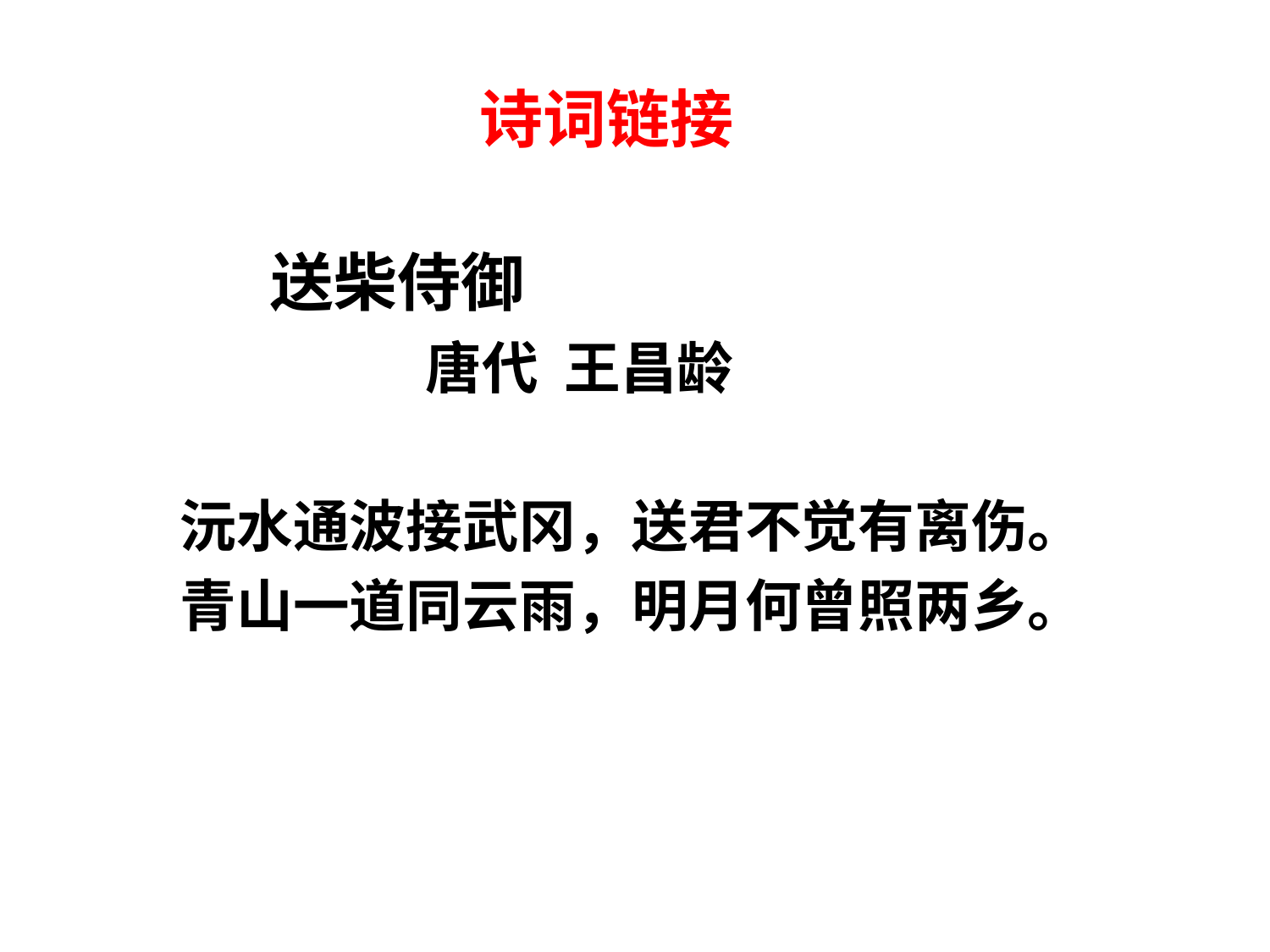

# 诗词链接
          送柴侍御
                          唐代  王昌龄

       沅水通波接武冈，送君不觉有离伤。
       青山一道同云雨，明月何曾照两乡。